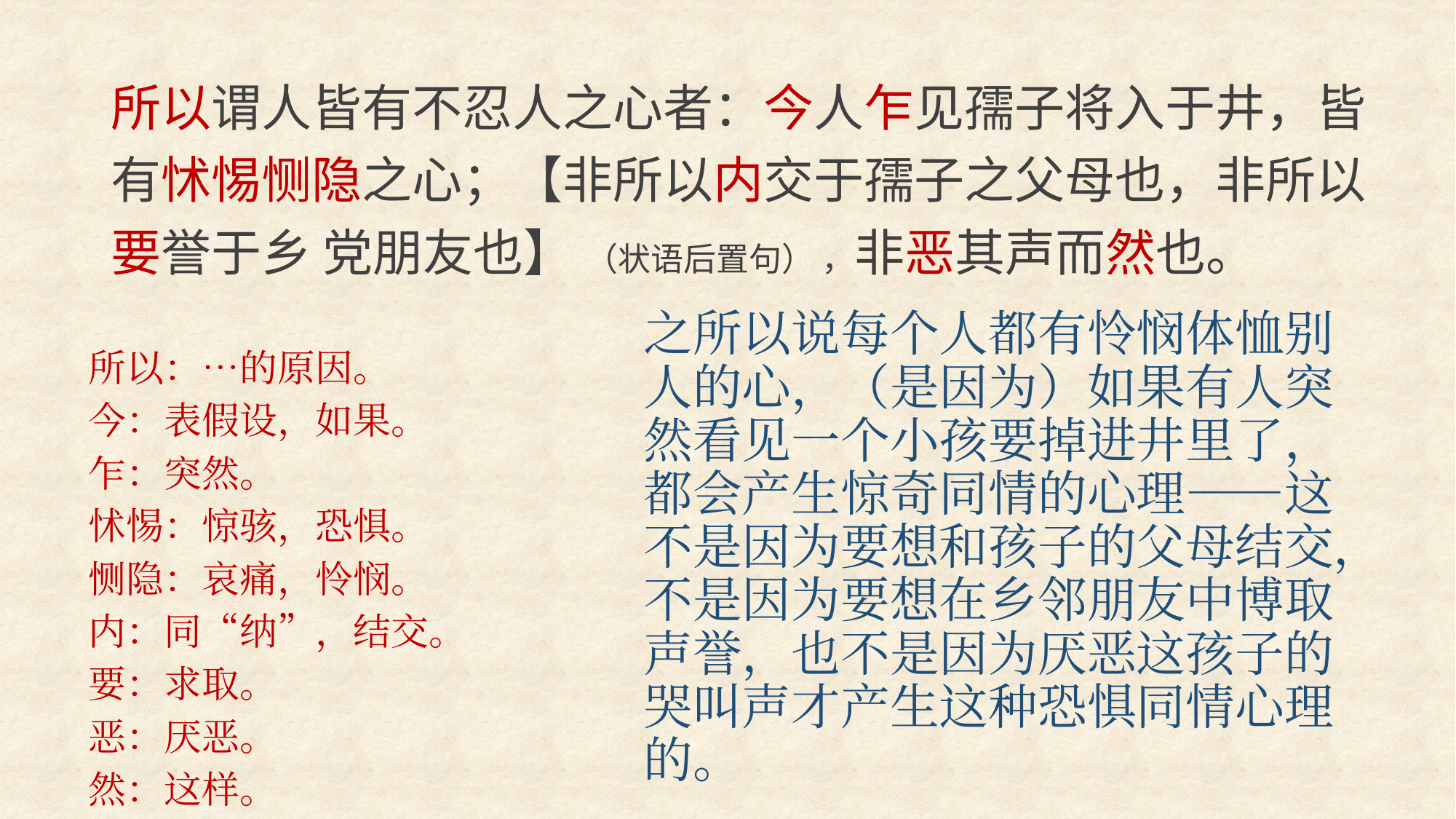

所以谓人皆有不忍人之心者：今人乍见孺子将入于井，皆有怵惕恻隐之心；【非所以内交于孺子之父母也，非所以要誉于乡 党朋友也】 （状语后置句） ，非恶其声而然也。
之所以说每个人都有怜悯体恤别人的心，（是因为）如果有人突然看见一个小孩要掉进井里了，都会产生惊奇同情的心理——这不是因为要想和孩子的父母结交，不是因为要想在乡邻朋友中博取声誉，也不是因为厌恶这孩子的哭叫声才产生这种恐惧同情心理的。

所以：…的原因。
今：表假设，如果。
乍：突然。
怵惕：惊骇，恐惧。
恻隐：哀痛，怜悯。
内：同“纳”，结交。
要：求取。
恶：厌恶。
然：这样。